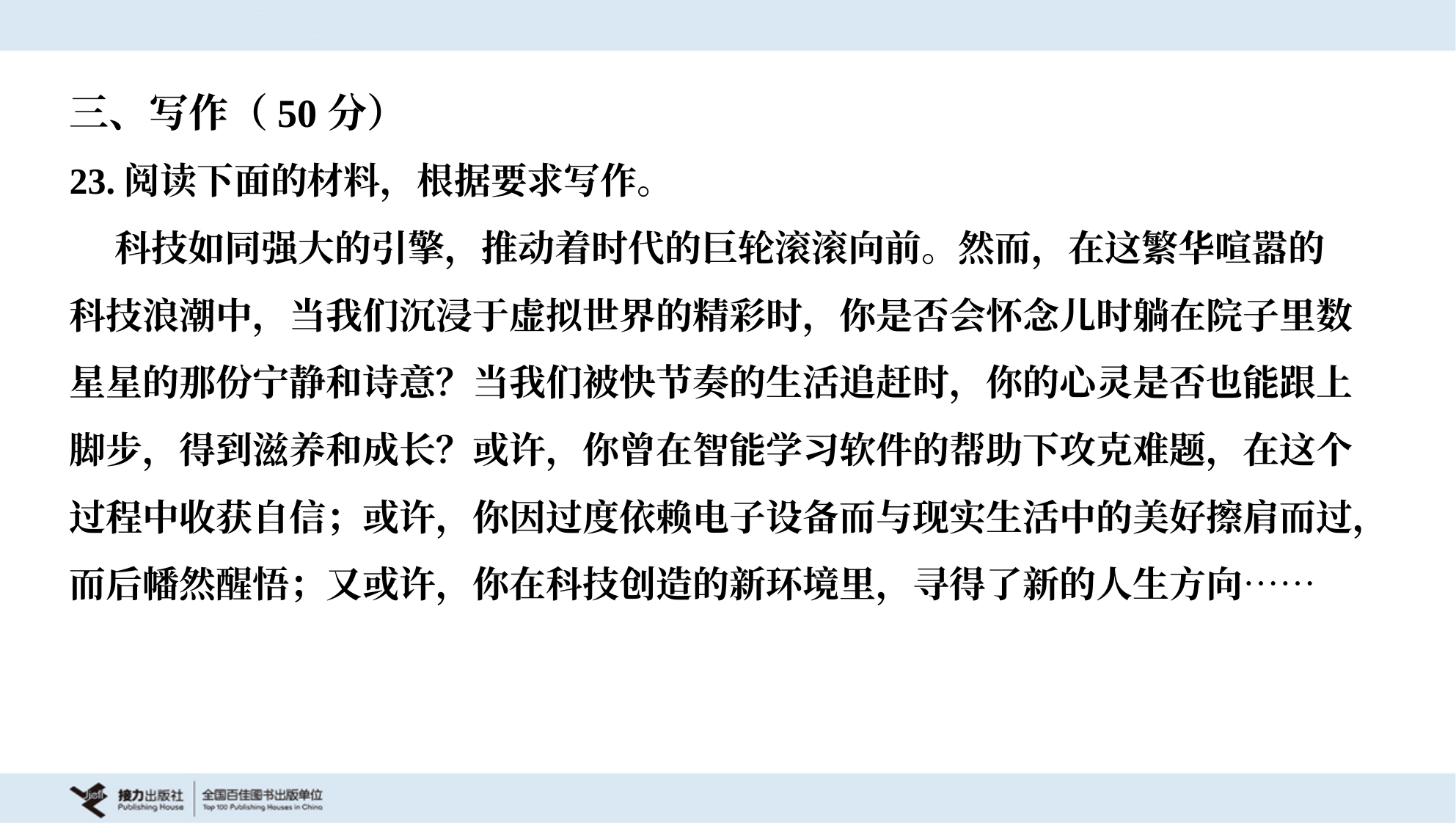

三、写作（50分）
23.阅读下面的材料，根据要求写作。
    科技如同强大的引擎，推动着时代的巨轮滚滚向前。然而，在这繁华喧嚣的
科技浪潮中，当我们沉浸于虚拟世界的精彩时，你是否会怀念儿时躺在院子里数
星星的那份宁静和诗意？当我们被快节奏的生活追赶时，你的心灵是否也能跟上
脚步，得到滋养和成长？或许，你曾在智能学习软件的帮助下攻克难题，在这个
过程中收获自信；或许，你因过度依赖电子设备而与现实生活中的美好擦肩而过，
而后幡然醒悟；又或许，你在科技创造的新环境里，寻得了新的人生方向……